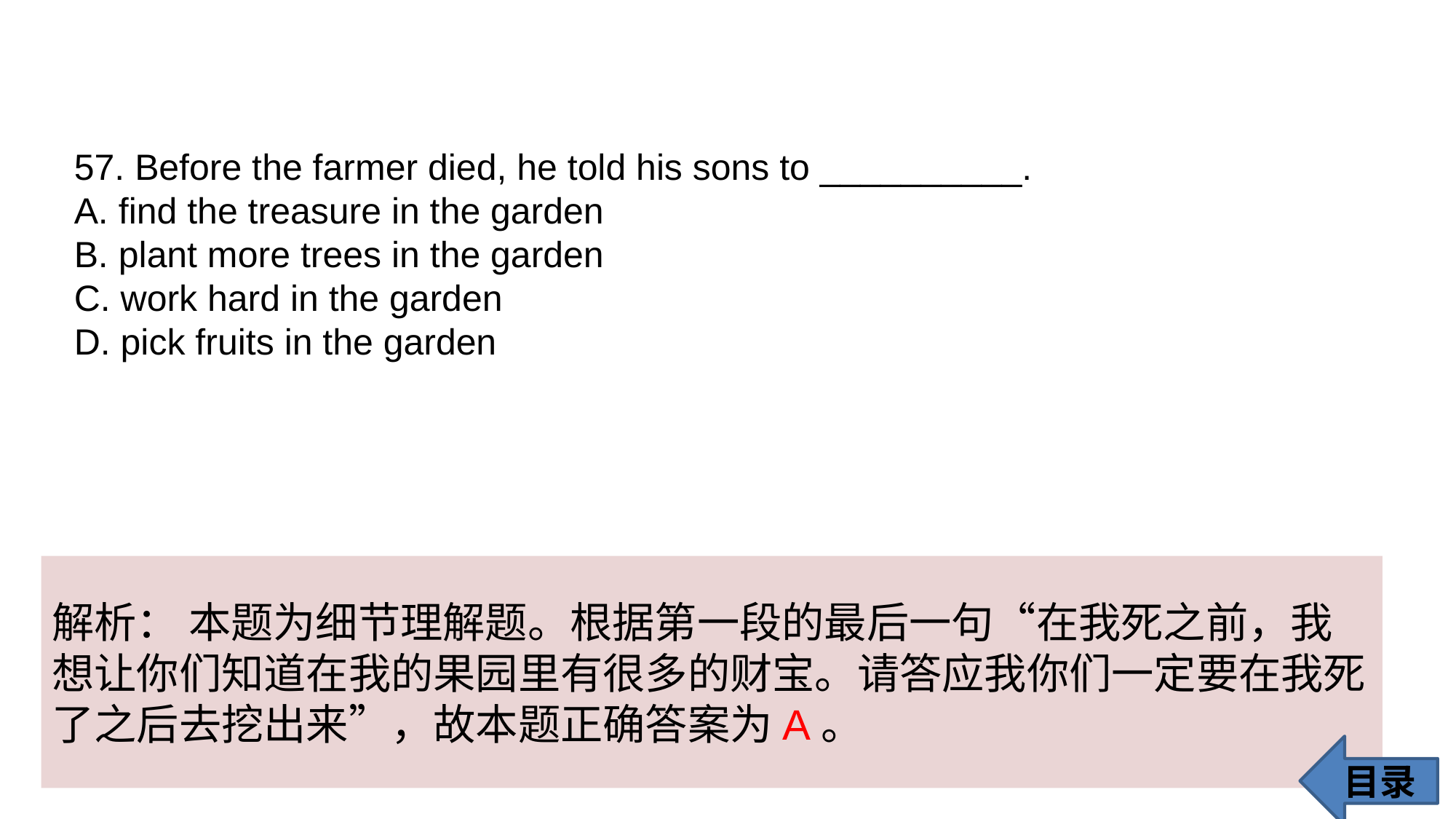

57. Before the farmer died, he told his sons to __________.
A. find the treasure in the garden
B. plant more trees in the garden
C. work hard in the garden
D. pick fruits in the garden
解析： 本题为细节理解题。根据第一段的最后一句“在我死之前，我想让你们知道在我的果园里有很多的财宝。请答应我你们一定要在我死了之后去挖出来”，故本题正确答案为A。
目录
25